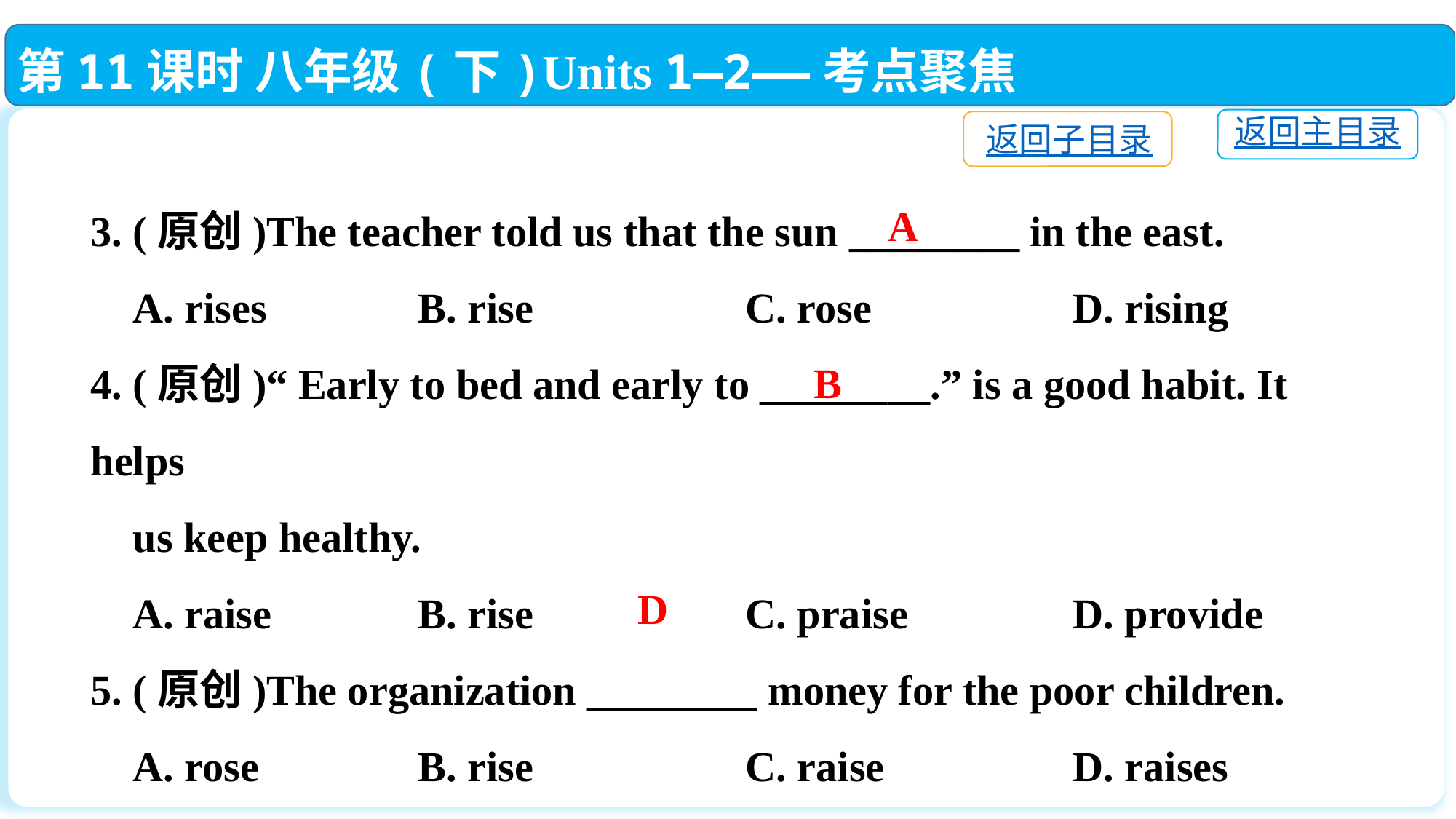

第11课时 八年级(下)Units 1—2——考点聚焦

返回主目录

返回子目录
3. (原创)The teacher told us that the sun ________ in the east.
    A. rises		B. rise		C. rose		D. rising
4. (原创)“ Early to bed and early to ________.” is a good habit. It helps
    us keep healthy.
    A. raise　 	B. rise		C. praise		D. provide
5. (原创)The organization ________ money for the poor children.
    A. rose		B. rise		C. raise		D. raises
A
B
D